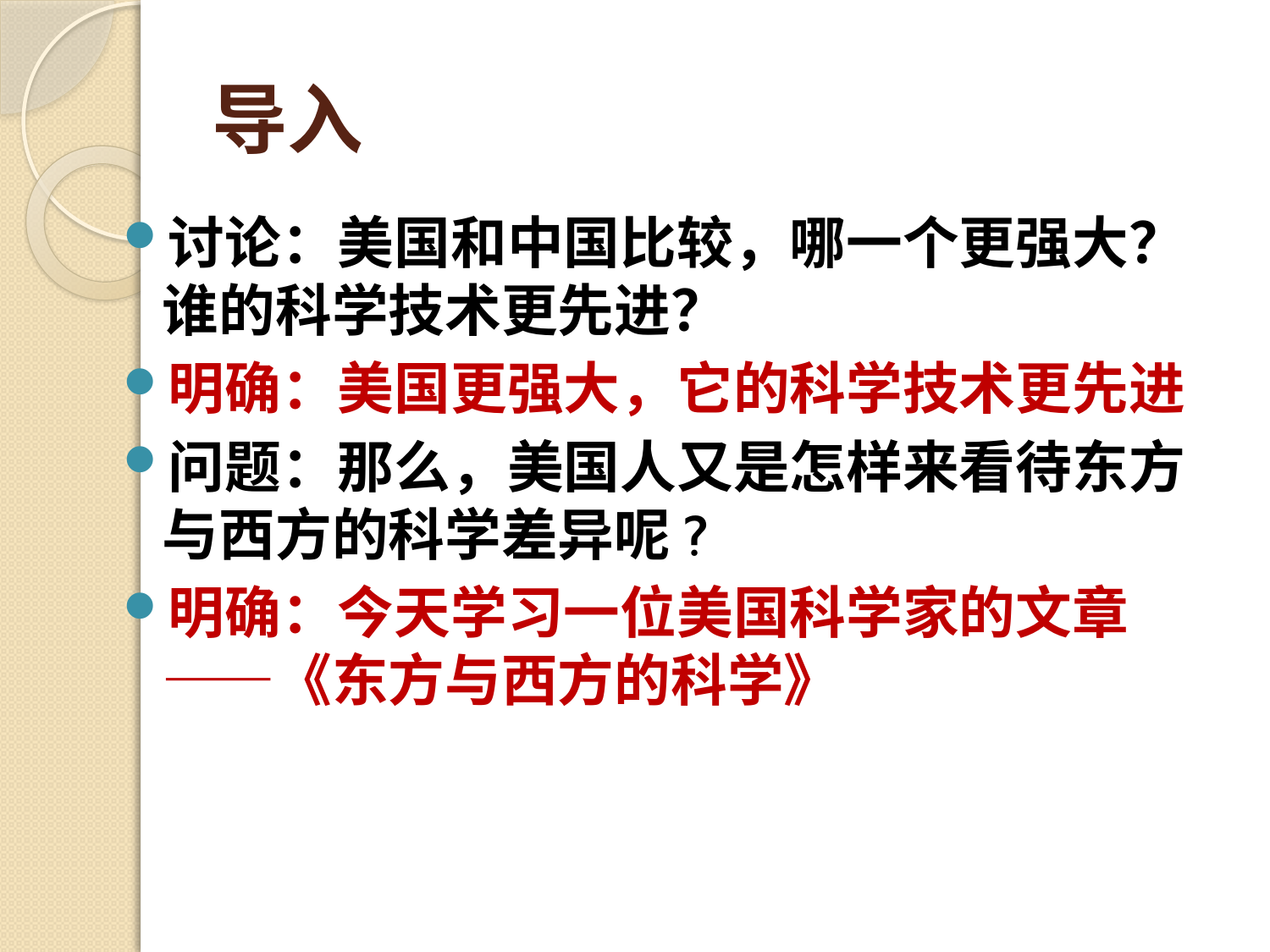

# 导入
讨论：美国和中国比较，哪一个更强大？谁的科学技术更先进？
明确：美国更强大，它的科学技术更先进
问题：那么，美国人又是怎样来看待东方与西方的科学差异呢?
明确：今天学习一位美国科学家的文章——《东方与西方的科学》